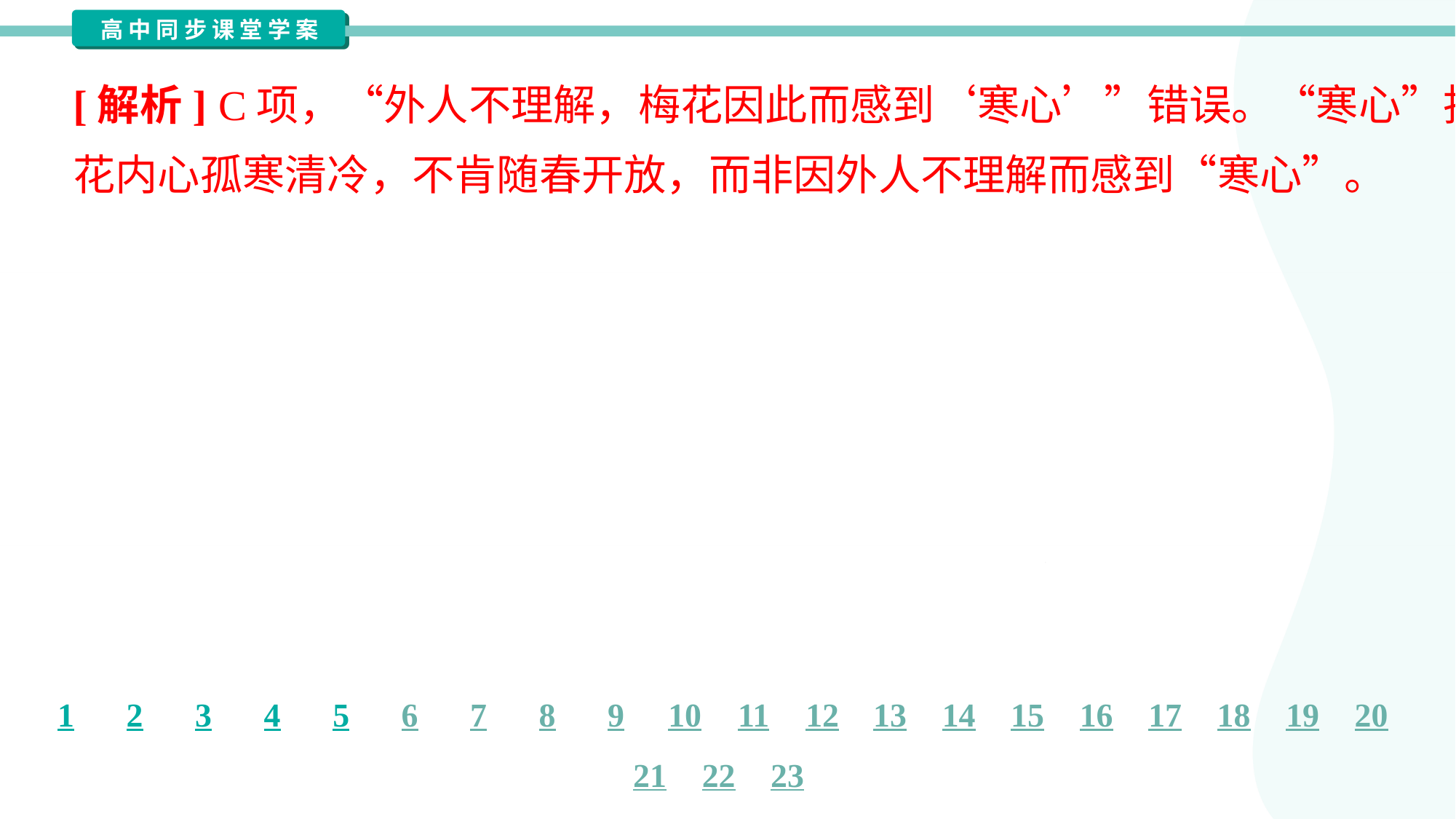

[解析] C项，“外人不理解，梅花因此而感到‘寒心’”错误。“寒心”指梅
花内心孤寒清冷，不肯随春开放，而非因外人不理解而感到“寒心”。